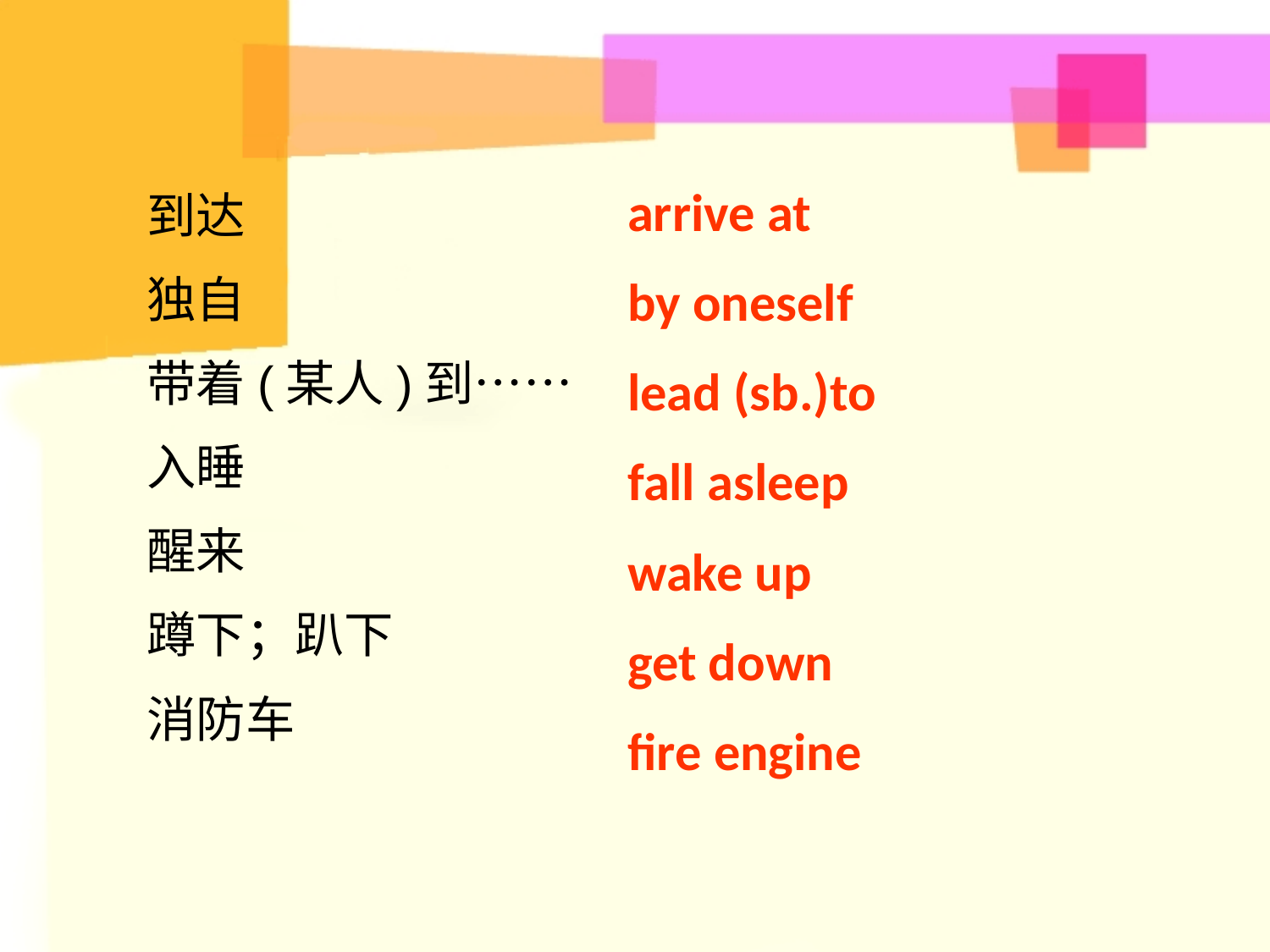

arrive at
by oneself
lead (sb.)to
fall asleep
wake up
get down
fire engine
到达
独自
带着(某人)到……
入睡
醒来
蹲下；趴下
消防车